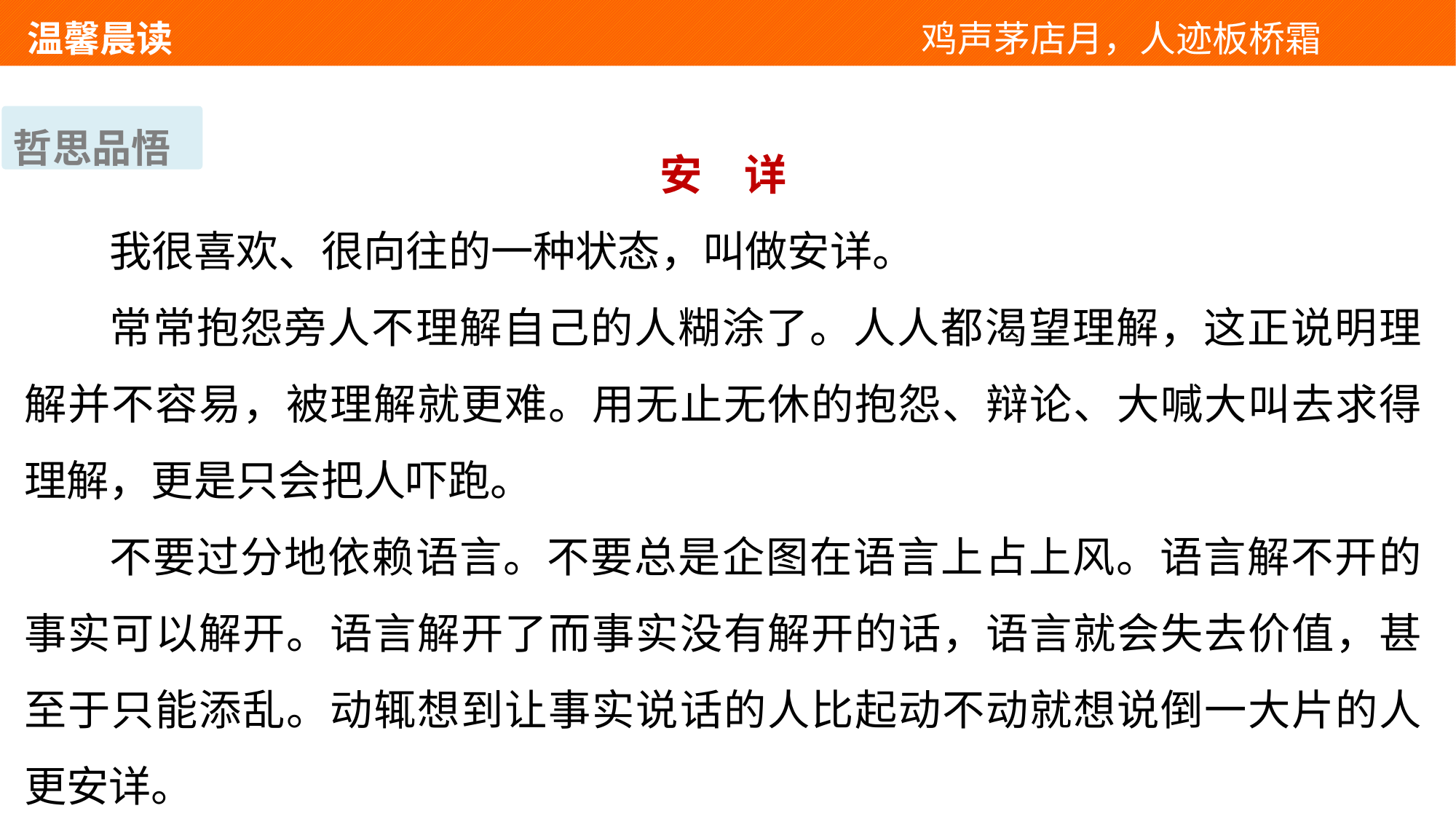

温馨晨读                                     　 　　　　　　　　　　　鸡声茅店月，人迹板桥霜
哲思品悟

安　详
我很喜欢、很向往的一种状态，叫做安详。
常常抱怨旁人不理解自己的人糊涂了。人人都渴望理解，这正说明理解并不容易，被理解就更难。用无止无休的抱怨、辩论、大喊大叫去求得理解，更是只会把人吓跑。
不要过分地依赖语言。不要总是企图在语言上占上风。语言解不开的事实可以解开。语言解开了而事实没有解开的话，语言就会失去价值，甚至于只能添乱。动辄想到让事实说话的人比起动不动就想说倒一大片的人更安详。